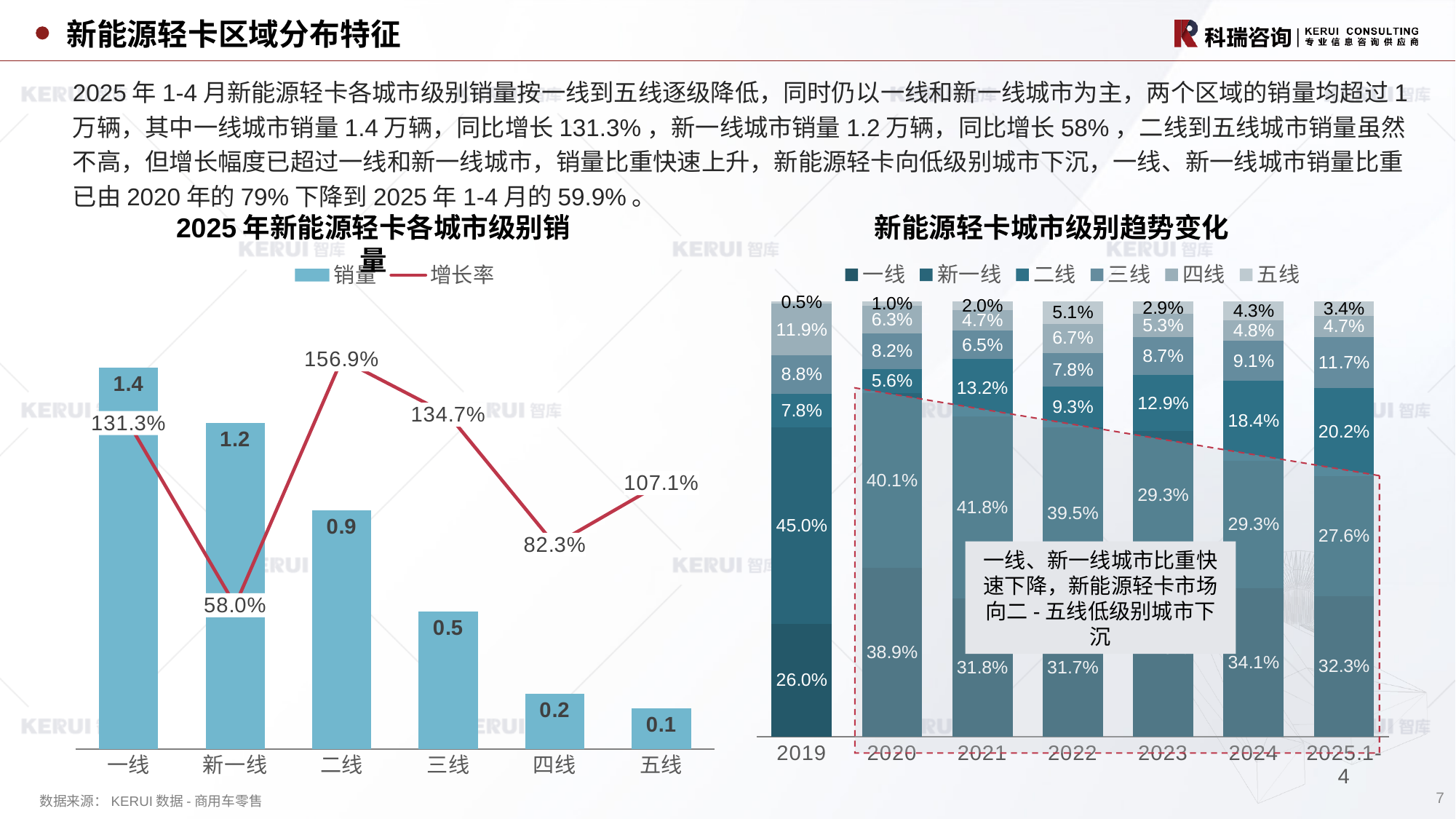

新能源轻卡区域分布特征
2025年1-4月新能源轻卡各城市级别销量按一线到五线逐级降低，同时仍以一线和新一线城市为主，两个区域的销量均超过1万辆，其中一线城市销量1.4万辆，同比增长131.3%，新一线城市销量1.2万辆，同比增长58%，二线到五线城市销量虽然不高，但增长幅度已超过一线和新一线城市，销量比重快速上升，新能源轻卡向低级别城市下沉，一线、新一线城市销量比重已由2020年的79%下降到2025年1-4月的59.9%。
2025年新能源轻卡各城市级别销量
新能源轻卡城市级别趋势变化

### Chart

| Category | 销量 | 增长率 |
|---|---|---|
| 一线 | 1.3658 | 1.3133468834688347 |
| 新一线 | 1.1679 | 0.5795239383283743 |
| 二线 | 0.8553 | 1.5692400120156202 |
| 三线 | 0.4933 | 1.3468125594671743 |
| 四线 | 0.1982 | 0.8233670653173872 |
| 五线 | 0.1454 | 1.0712250712250713 |

### Chart

| Category | 一线 | 新一线 | 二线 | 三线 | 四线 | 五线 |
|---|---|---|---|---|---|---|
| 2019 | 0.26 | 0.45 | 0.078 | 0.088 | 0.119 | 0.005 |
| 2020 | 0.389 | 0.401 | 0.056 | 0.082 | 0.063 | 0.01 |
| 2021 | 0.318 | 0.418 | 0.132 | 0.065 | 0.047 | 0.02 |
| 2022 | 0.317 | 0.395 | 0.093 | 0.078 | 0.067 | 0.051 |
| 2023 | 0.41 | 0.293 | 0.129 | 0.087 | 0.053 | 0.029 |
| 2024 | 0.341 | 0.293 | 0.184 | 0.091 | 0.048 | 0.043 |
| 2025.1-4 | 0.323 | 0.276 | 0.202 | 0.117 | 0.047 | 0.034 |
一线、新一线城市比重快速下降，新能源轻卡市场向二-五线低级别城市下沉
7
数据来源：KERUI数据-商用车零售